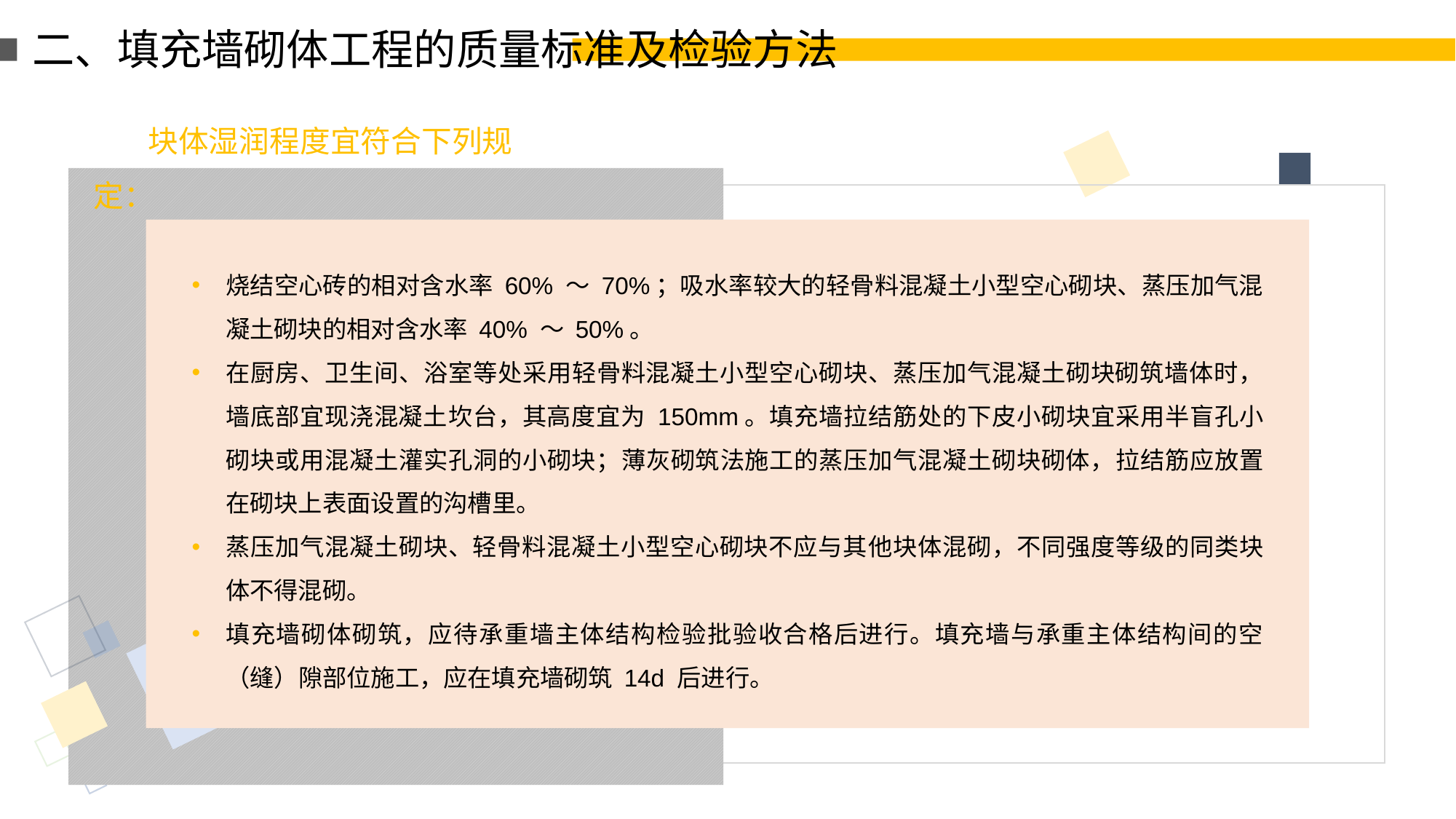

二、填充墙砌体工程的质量标准及检验方法
块体湿润程度宜符合下列规定：

烧结空心砖的相对含水率 60% ～ 70%；吸水率较大的轻骨料混凝土小型空心砌块、蒸压加气混凝土砌块的相对含水率 40% ～ 50%。
在厨房、卫生间、浴室等处采用轻骨料混凝土小型空心砌块、蒸压加气混凝土砌块砌筑墙体时，墙底部宜现浇混凝土坎台，其高度宜为 150mm。填充墙拉结筋处的下皮小砌块宜采用半盲孔小砌块或用混凝土灌实孔洞的小砌块；薄灰砌筑法施工的蒸压加气混凝土砌块砌体，拉结筋应放置在砌块上表面设置的沟槽里。
蒸压加气混凝土砌块、轻骨料混凝土小型空心砌块不应与其他块体混砌，不同强度等级的同类块体不得混砌。
填充墙砌体砌筑，应待承重墙主体结构检验批验收合格后进行。填充墙与承重主体结构间的空（缝）隙部位施工，应在填充墙砌筑 14d 后进行。